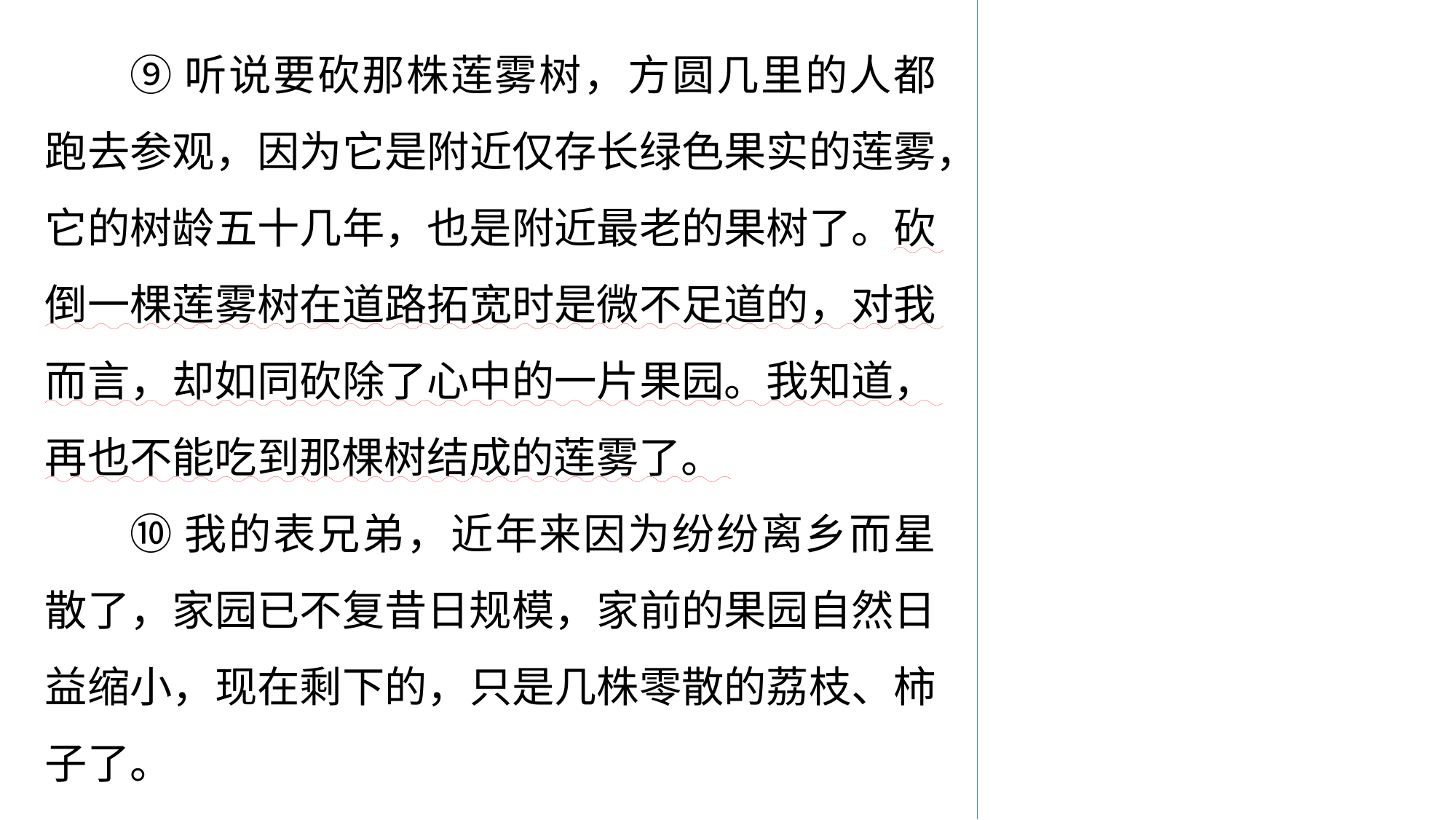

⑨听说要砍那株莲雾树，方圆几里的人都跑去参观，因为它是附近仅存长绿色果实的莲雾，它的树龄五十几年，也是附近最老的果树了。砍倒一棵莲雾树在道路拓宽时是微不足道的，对我而言，却如同砍除了心中的一片果园。我知道，再也不能吃到那棵树结成的莲雾了。
⑩我的表兄弟，近年来因为纷纷离乡而星散了，家园已不复昔日规模，家前的果园自然日益缩小，现在剩下的，只是几株零散的荔枝、柿子了。